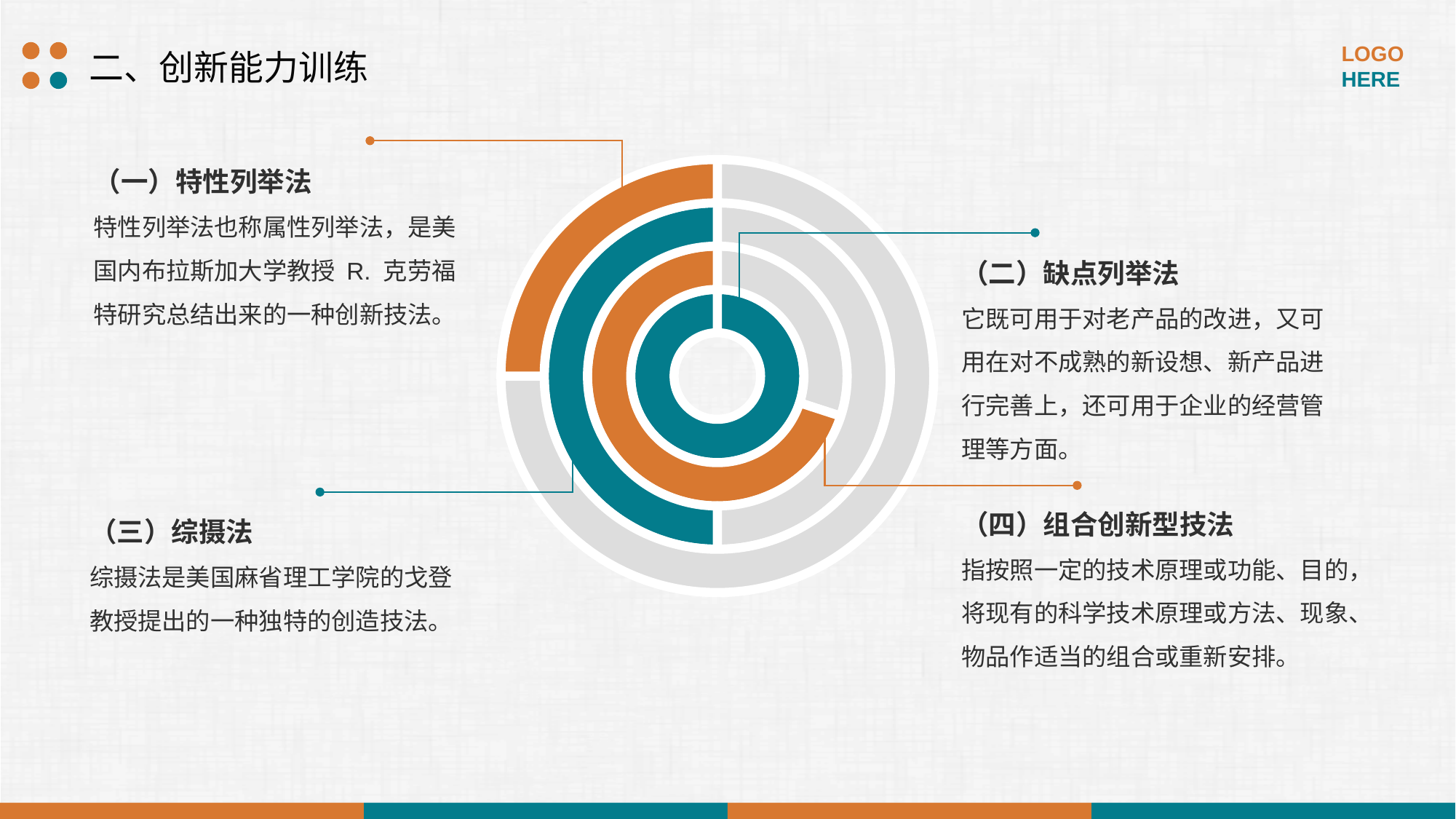

二、创新能力训练

（一）特性列举法
特性列举法也称属性列举法，是美国内布拉斯加大学教授 R. 克劳福特研究总结出来的一种创新技法。

### Chart

| Category | 销售额 | 列1 | 列12 | 列2 |
|---|---|---|---|---|
| 第一季度 | 10.0 | 3.0 | 5.0 | 7.5 |
（二）缺点列举法
它既可用于对老产品的改进，又可用在对不成熟的新设想、新产品进行完善上，还可用于企业的经营管理等方面。

（四）组合创新型技法
指按照一定的技术原理或功能、目的，将现有的科学技术原理或方法、现象、物品作适当的组合或重新安排。
（三）综摄法
综摄法是美国麻省理工学院的戈登教授提出的一种独特的创造技法。